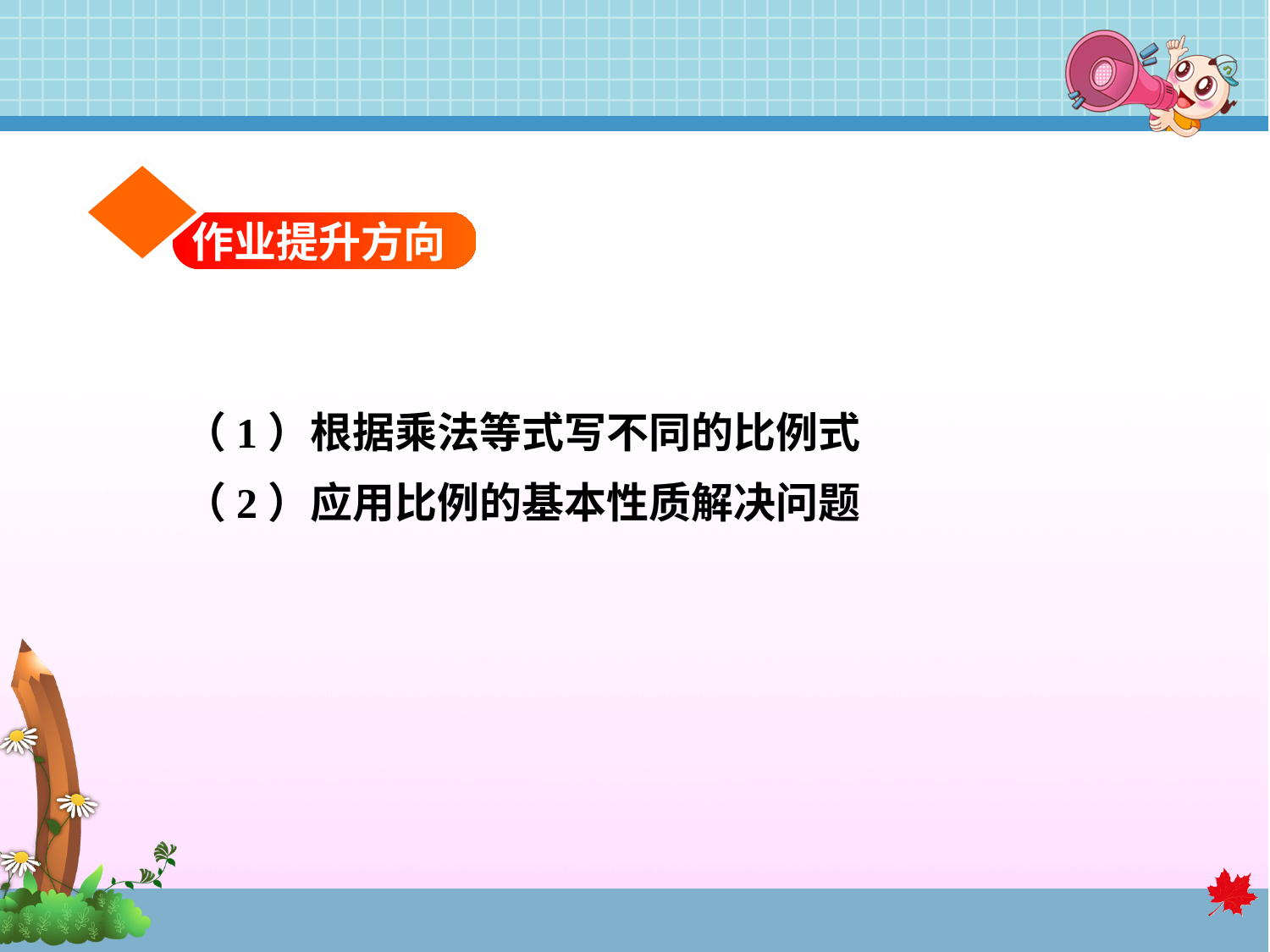

作业提升方向

（1）根据乘法等式写不同的比例式
（2）应用比例的基本性质解决问题